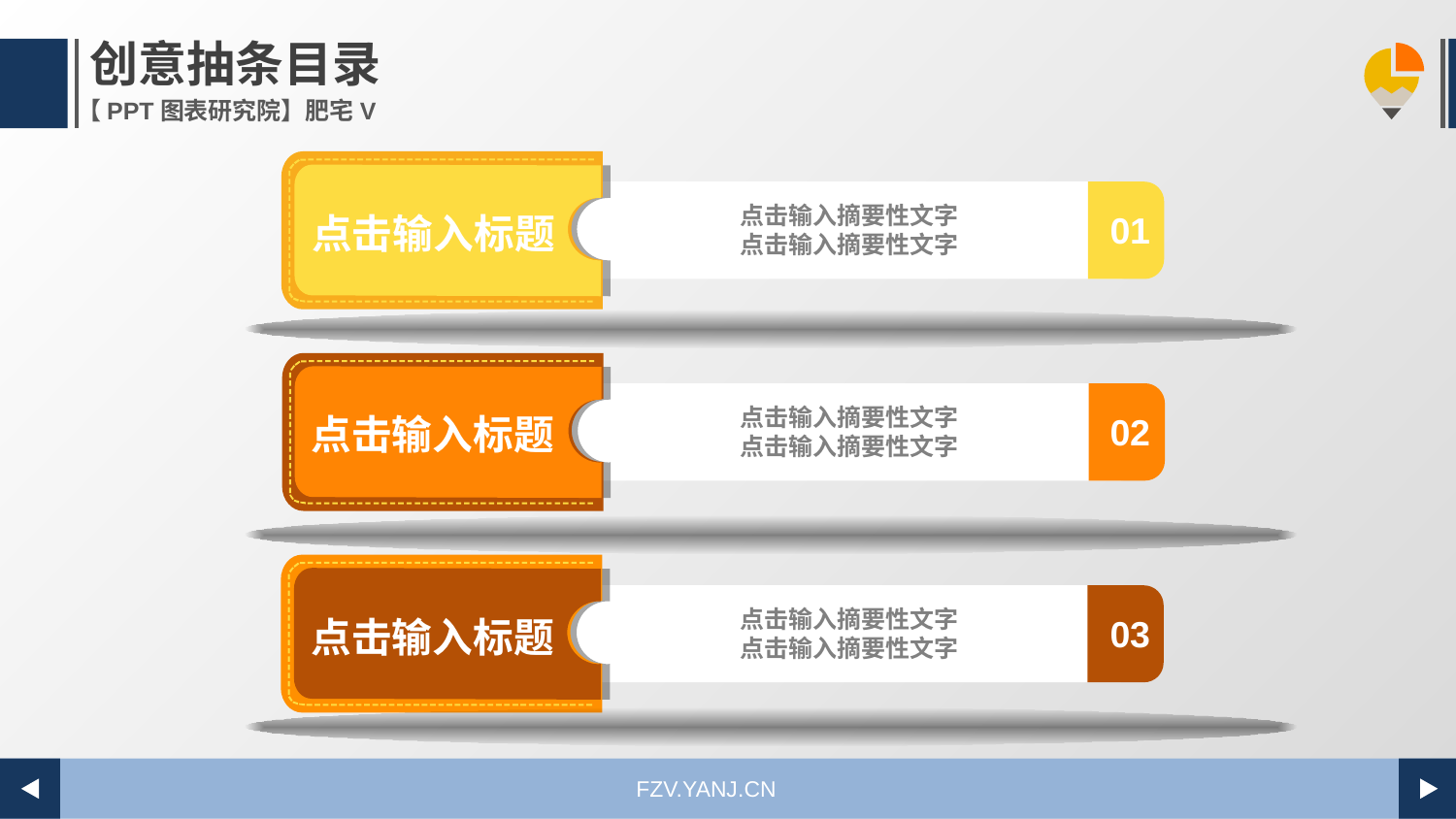

创意抽条目录

点击输入摘要性文字
点击输入摘要性文字

点击输入标题
01

点击输入摘要性文字
点击输入摘要性文字

点击输入标题
02

点击输入摘要性文字
点击输入摘要性文字

点击输入标题
03